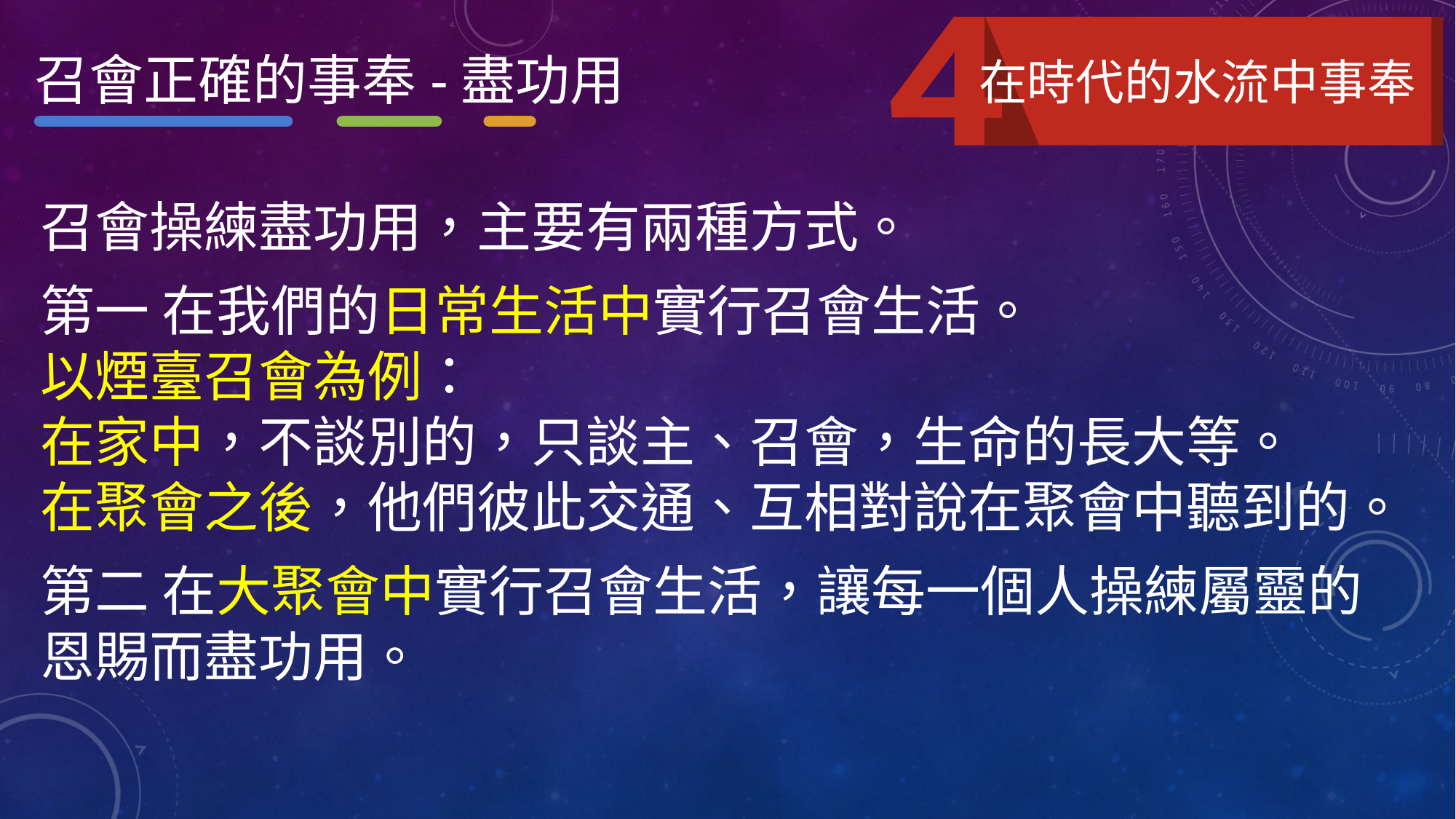

召會正確的事奉-盡功用

在時代的水流中事奉

召會操練盡功用，主要有兩種方式。

第一 在我們的日常生活中實行召會生活。
以煙臺召會為例：
在家中，不談別的，只談主、召會，生命的長大等。
在聚會之後，他們彼此交通、互相對說在聚會中聽到的。

第二 在大聚會中實行召會生活，讓每一個人操練屬靈的  恩賜而盡功用。